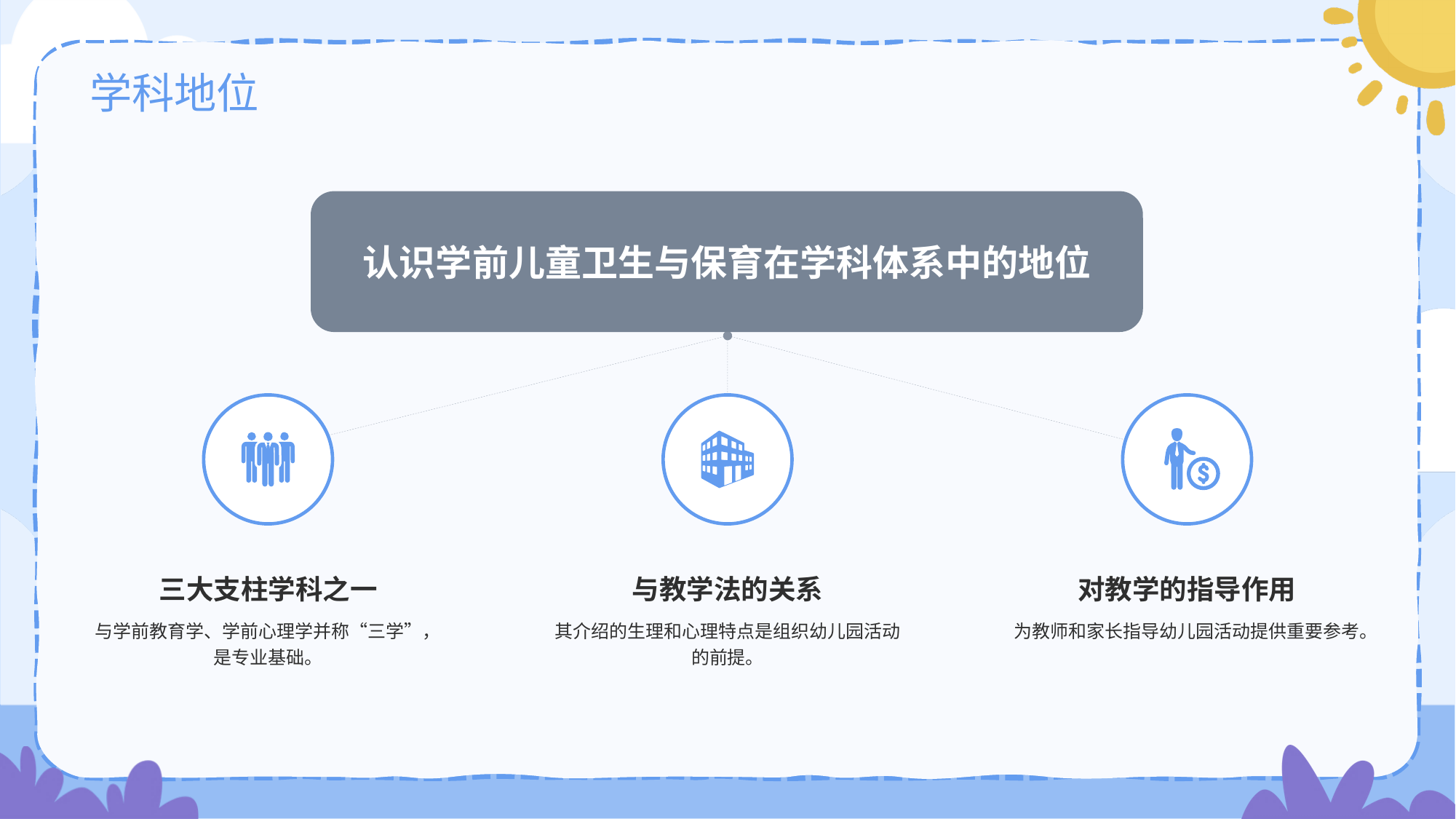

# 学科地位
认识学前儿童卫生与保育在学科体系中的地位

三大支柱学科之一
与学前教育学、学前心理学并称“三学”，是专业基础。

与教学法的关系
其介绍的生理和心理特点是组织幼儿园活动的前提。

对教学的指导作用
为教师和家长指导幼儿园活动提供重要参考。